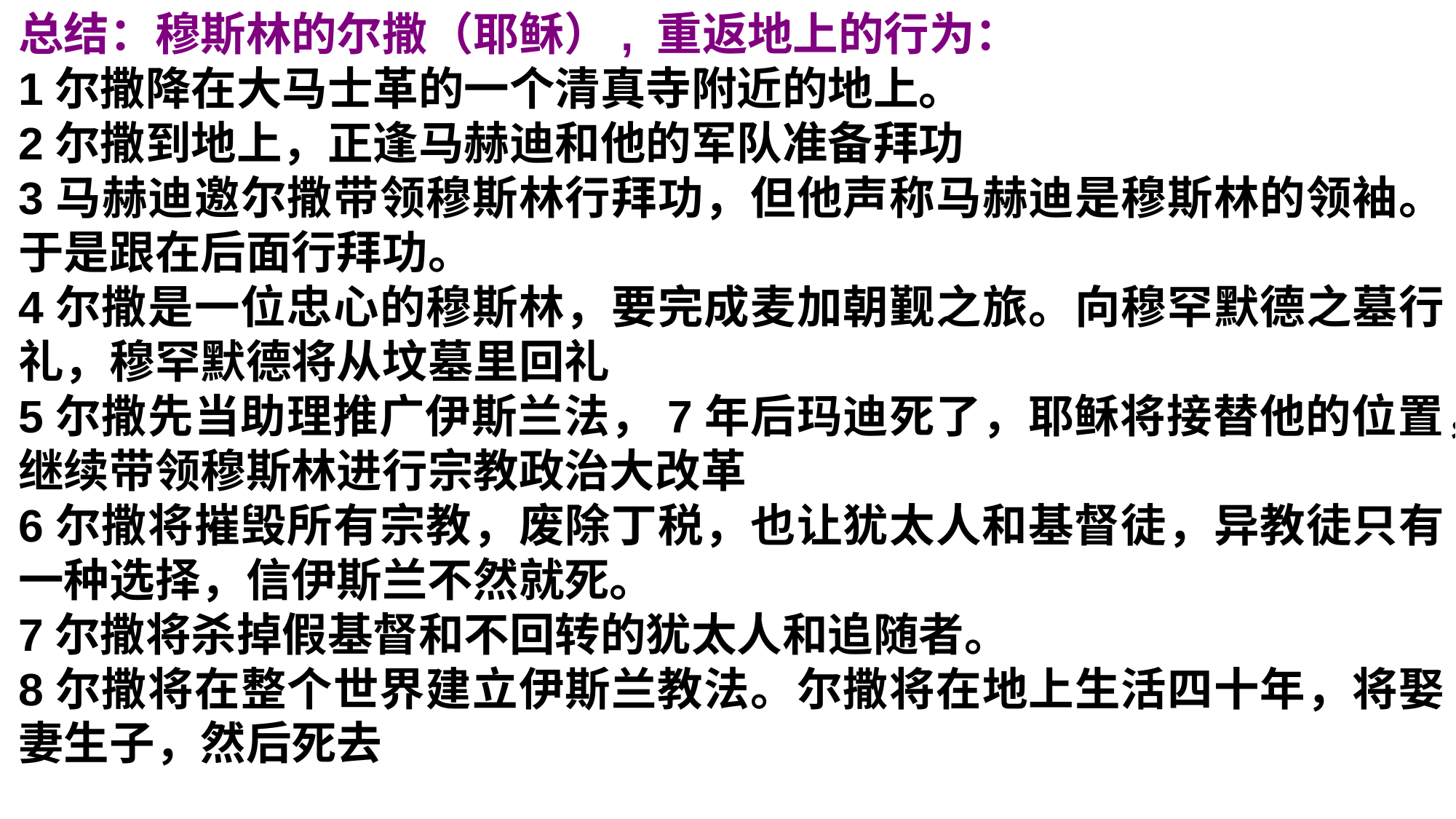

总结：穆斯林的尔撒（耶稣）, 重返地上的行为：
1尔撒降在大马士革的一个清真寺附近的地上。
2尔撒到地上，正逢马赫迪和他的军队准备拜功
3马赫迪邀尔撒带领穆斯林行拜功，但他声称马赫迪是穆斯林的领袖。于是跟在后面行拜功。
4尔撒是一位忠心的穆斯林，要完成麦加朝觐之旅。向穆罕默德之墓行礼，穆罕默德将从坟墓里回礼
5尔撒先当助理推广伊斯兰法，7年后玛迪死了，耶稣将接替他的位置，继续带领穆斯林进行宗教政治大改革
6尔撒将摧毁所有宗教，废除丁税，也让犹太人和基督徒，异教徒只有一种选择，信伊斯兰不然就死。
7尔撒将杀掉假基督和不回转的犹太人和追随者。
8尔撒将在整个世界建立伊斯兰教法。尔撒将在地上生活四十年，将娶妻生子，然后死去